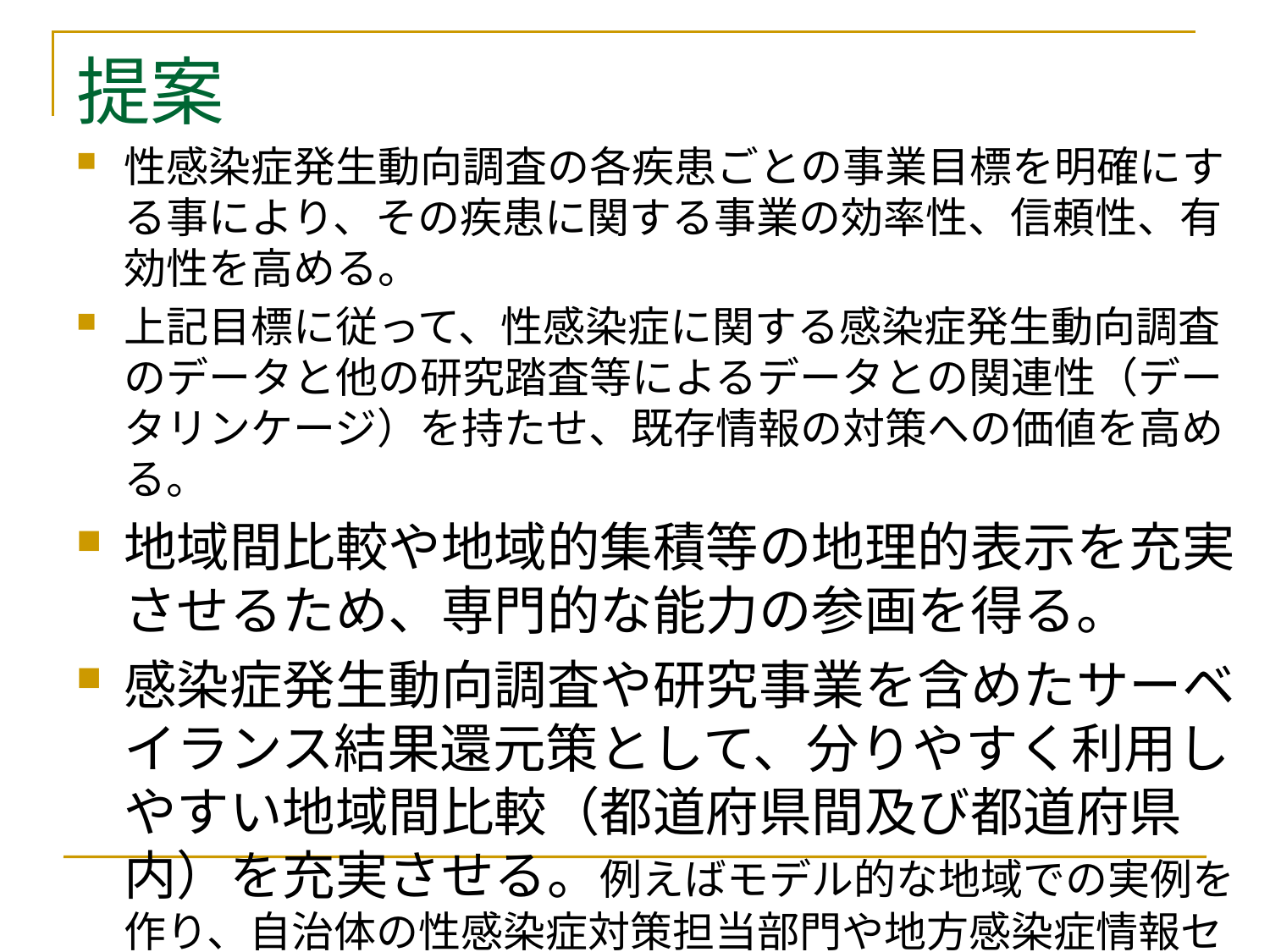

# 提案
性感染症発生動向調査の各疾患ごとの事業目標を明確にする事により、その疾患に関する事業の効率性、信頼性、有効性を高める。
上記目標に従って、性感染症に関する感染症発生動向調査のデータと他の研究踏査等によるデータとの関連性（データリンケージ）を持たせ、既存情報の対策への価値を高める。
地域間比較や地域的集積等の地理的表示を充実させるため、専門的な能力の参画を得る。
感染症発生動向調査や研究事業を含めたサーベイランス結果還元策として、分りやすく利用しやすい地域間比較（都道府県間及び都道府県内）を充実させる。例えばモデル的な地域での実例を作り、自治体の性感染症対策担当部門や地方感染症情報センター等に示す。